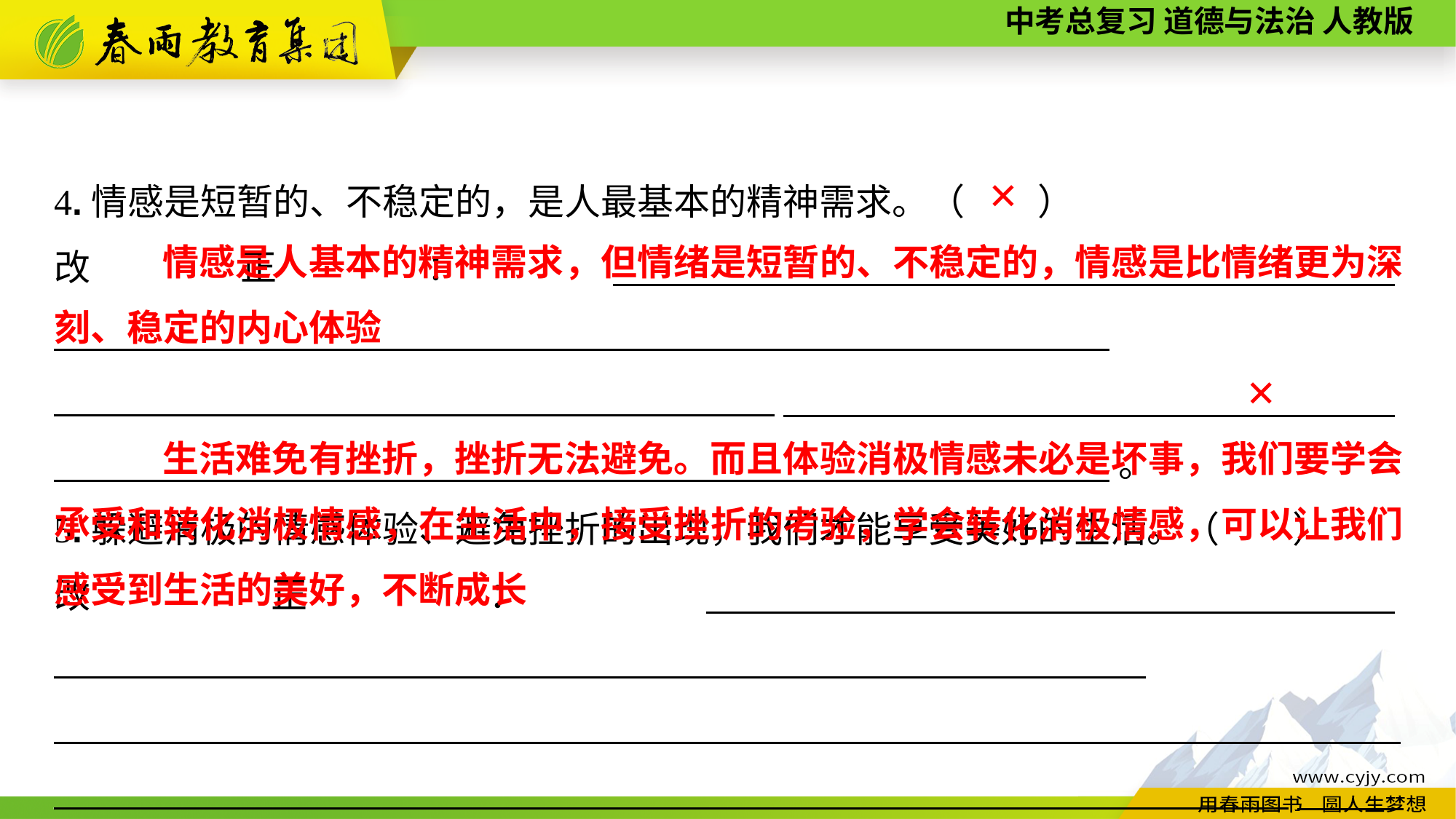

4.情感是短暂的、不稳定的，是人最基本的精神需求。（　　）
改正：　　　　　__________________________________________________________
__________　　__________________________________________________________。
5.躲避消极的情感体验、避免挫折的出现，我们才能享受美好的生活。（　　）
改正：　　　　____________________________________________________________
____________________________________________________________________________________________________________________________________________　　　。

✕
            情感是人基本的精神需求，但情绪是短暂的、不稳定的，情感是比情绪更为深刻、稳定的内心体验
✕
            生活难免有挫折，挫折无法避免。而且体验消极情感未必是坏事，我们要学会承受和转化消极情感，在生活中，接受挫折的考验，学会转化消极情感，可以让我们感受到生活的美好，不断成长